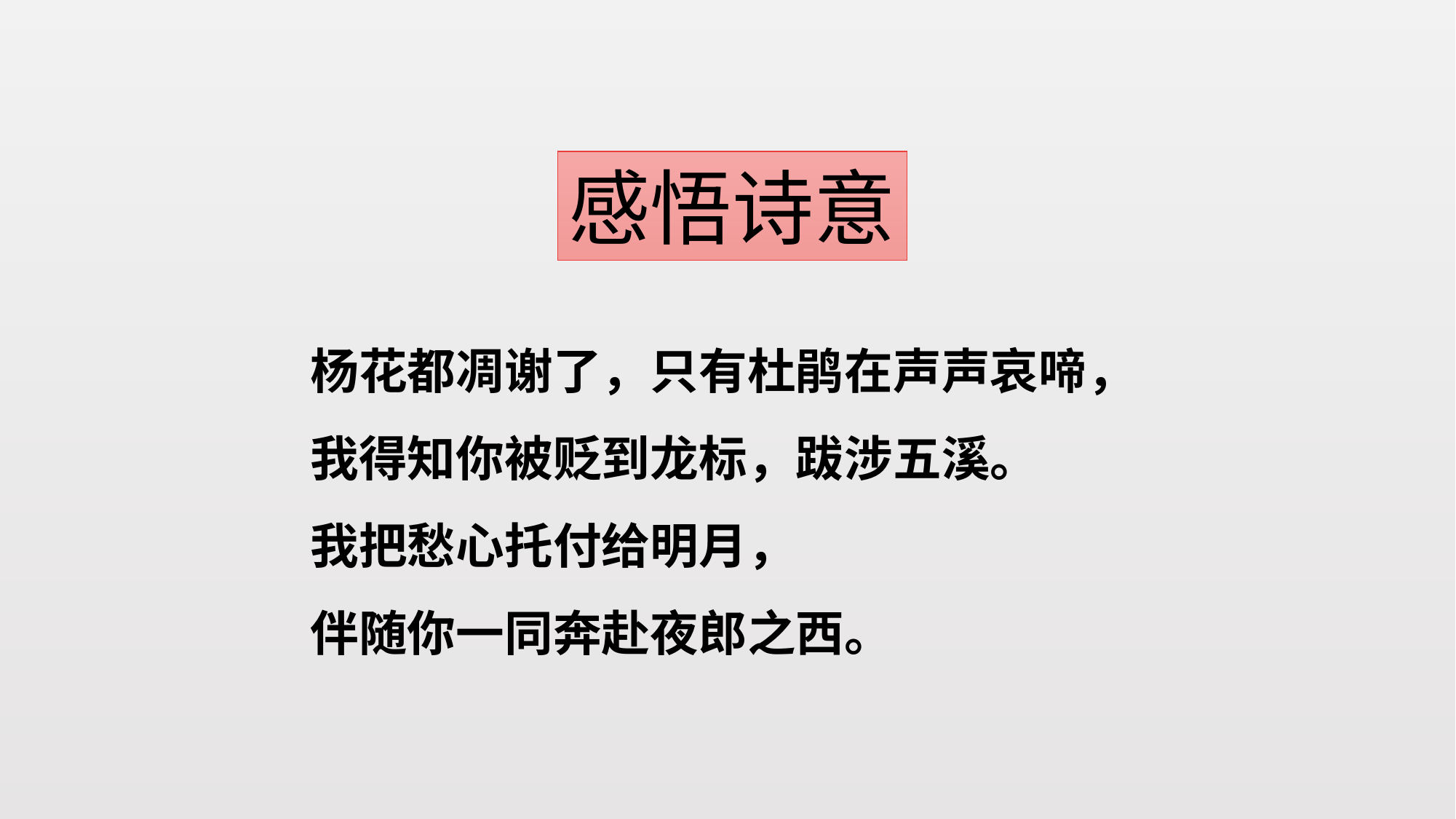

感悟诗意
杨花都凋谢了，只有杜鹃在声声哀啼，
我得知你被贬到龙标，跋涉五溪。
我把愁心托付给明月，
伴随你一同奔赴夜郎之西。